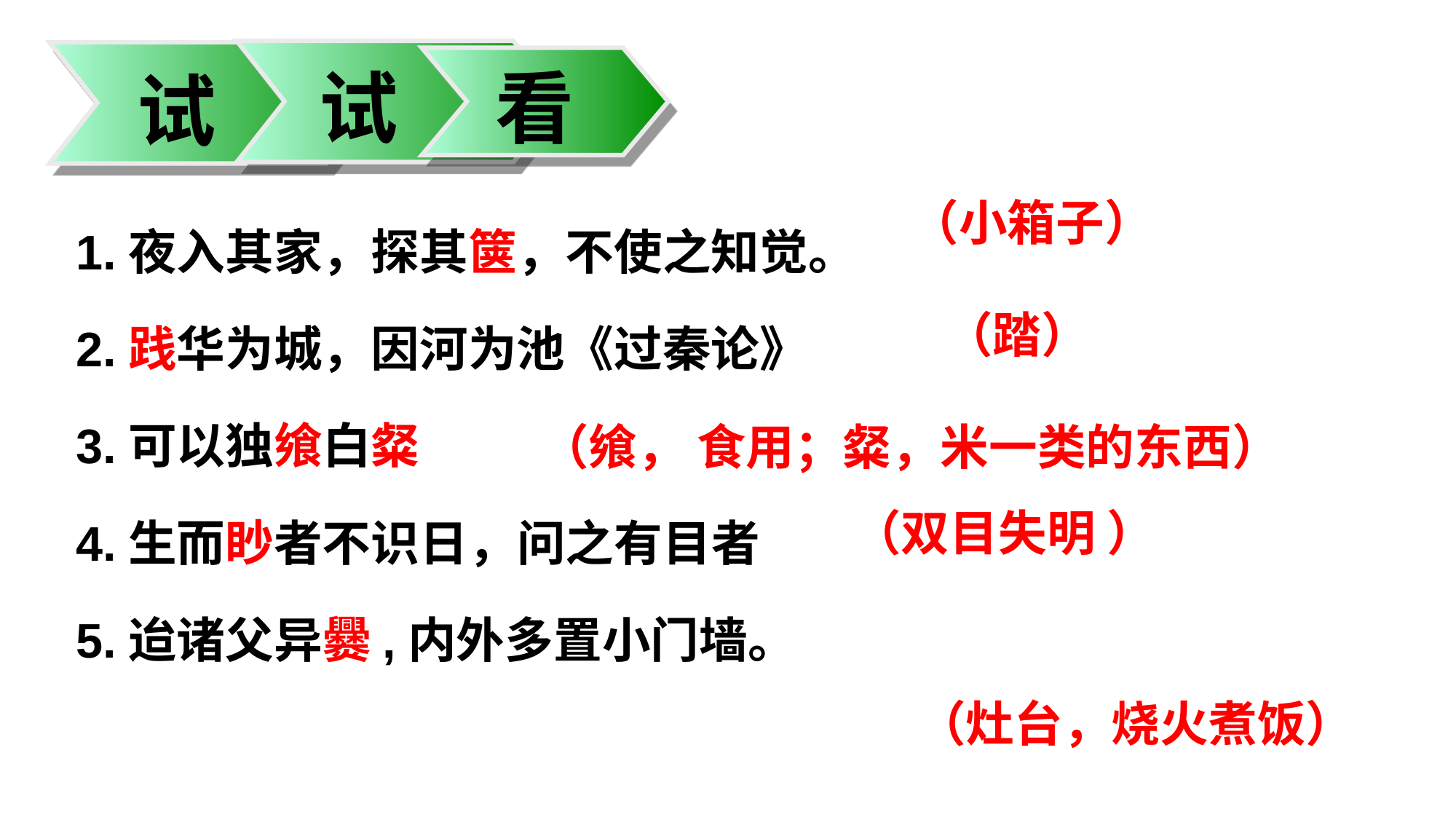

试
看
试
1.夜入其家，探其箧，不使之知觉。
2.践华为城，因河为池《过秦论》
3.可以独飨白粲
4.生而眇者不识日，问之有目者
5.迨诸父异爨,内外多置小门墙。
（小箱子）
（踏）
（飨， 食用；粲，米一类的东西）
（双目失明 ）
（灶台，烧火煮饭）